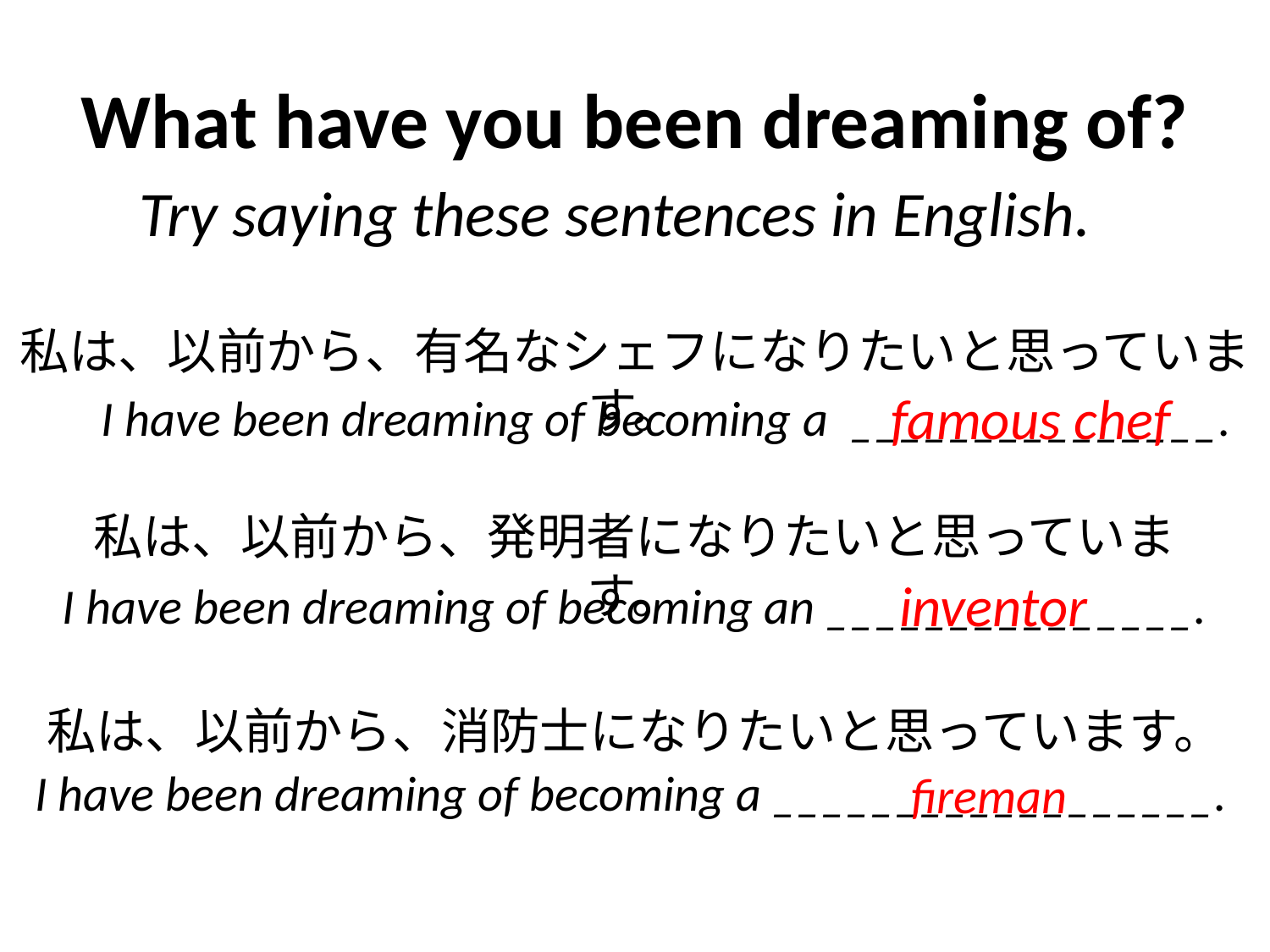

# What have you been dreaming of?
Try saying these sentences in English.

私は、以前から、有名なシェフになりたいと思っています。
famous chef
I have been dreaming of becoming a  _______________.
私は、以前から、発明者になりたいと思っています。
inventor
I have been dreaming of becoming an _______________.
私は、以前から、消防士になりたいと思っています。
I have been dreaming of becoming a __________________.
fireman